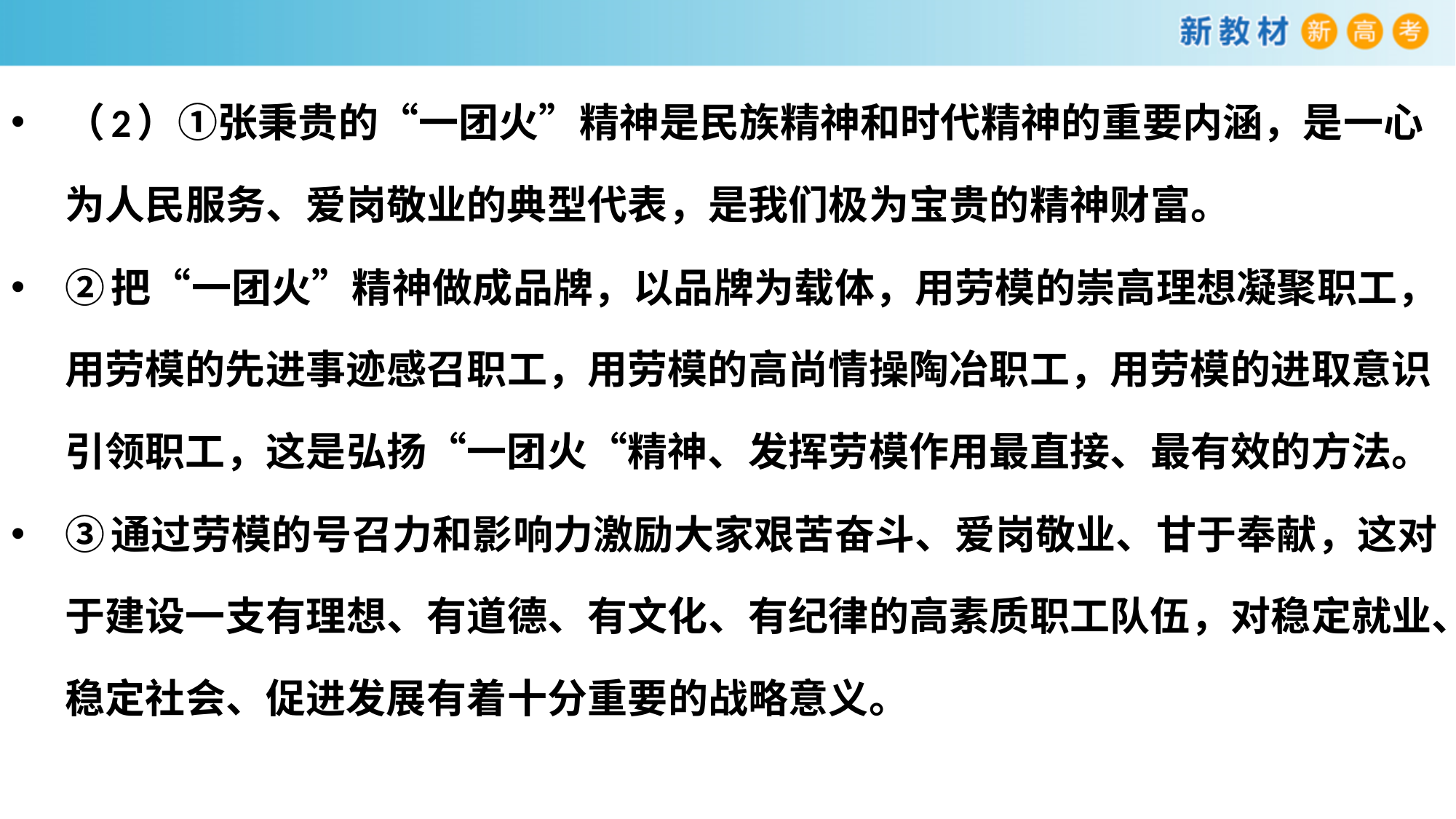

（2）①张秉贵的“一团火”精神是民族精神和时代精神的重要内涵，是一心为人民服务、爱岗敬业的典型代表，是我们极为宝贵的精神财富。
②把“一团火”精神做成品牌，以品牌为载体，用劳模的崇高理想凝聚职工，用劳模的先进事迹感召职工，用劳模的高尚情操陶冶职工，用劳模的进取意识引领职工，这是弘扬“一团火“精神、发挥劳模作用最直接、最有效的方法。
③通过劳模的号召力和影响力激励大家艰苦奋斗、爱岗敬业、甘于奉献，这对于建设一支有理想、有道德、有文化、有纪律的高素质职工队伍，对稳定就业、稳定社会、促进发展有着十分重要的战略意义。